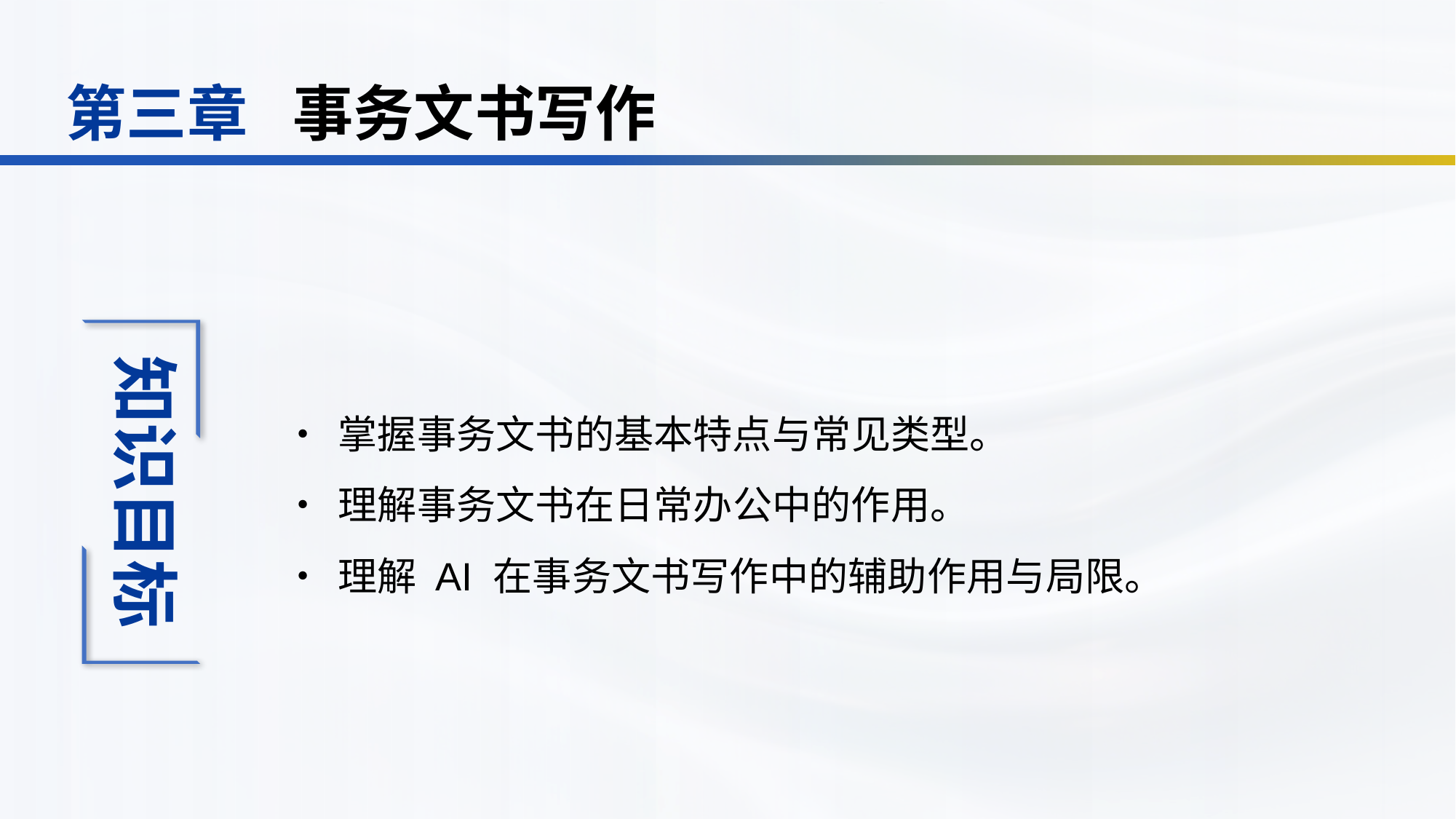

事务文书写作
第三章
•	掌握事务文书的基本特点与常见类型。
•	理解事务文书在日常办公中的作用。
•	理解 AI 在事务文书写作中的辅助作用与局限。